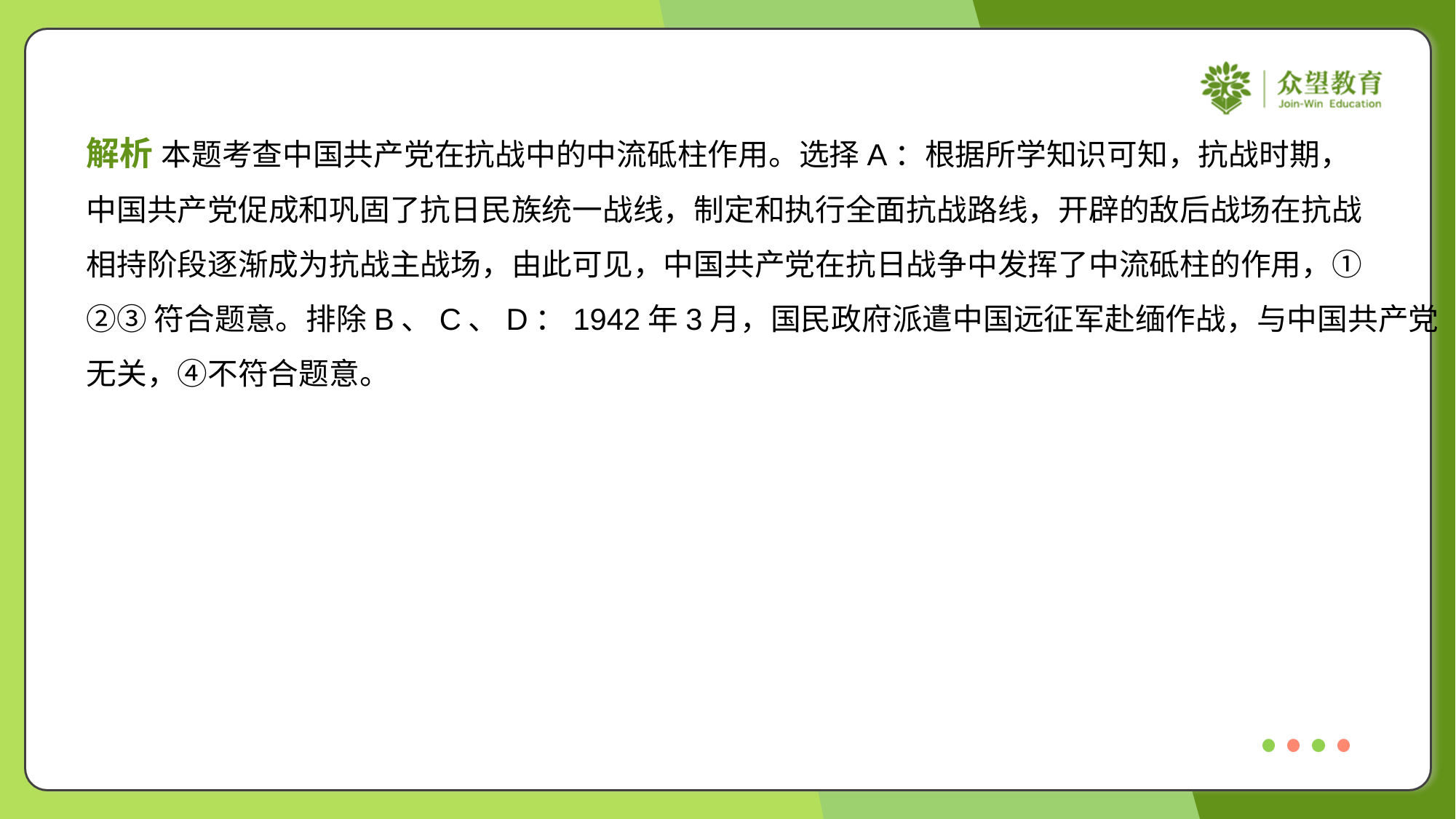

解析 本题考查中国共产党在抗战中的中流砥柱作用。选择A：根据所学知识可知，抗战时期，
中国共产党促成和巩固了抗日民族统一战线，制定和执行全面抗战路线，开辟的敌后战场在抗战
相持阶段逐渐成为抗战主战场，由此可见，中国共产党在抗日战争中发挥了中流砥柱的作用，①
②③符合题意。排除B、C、D：1942年3月，国民政府派遣中国远征军赴缅作战，与中国共产党
无关，④不符合题意。